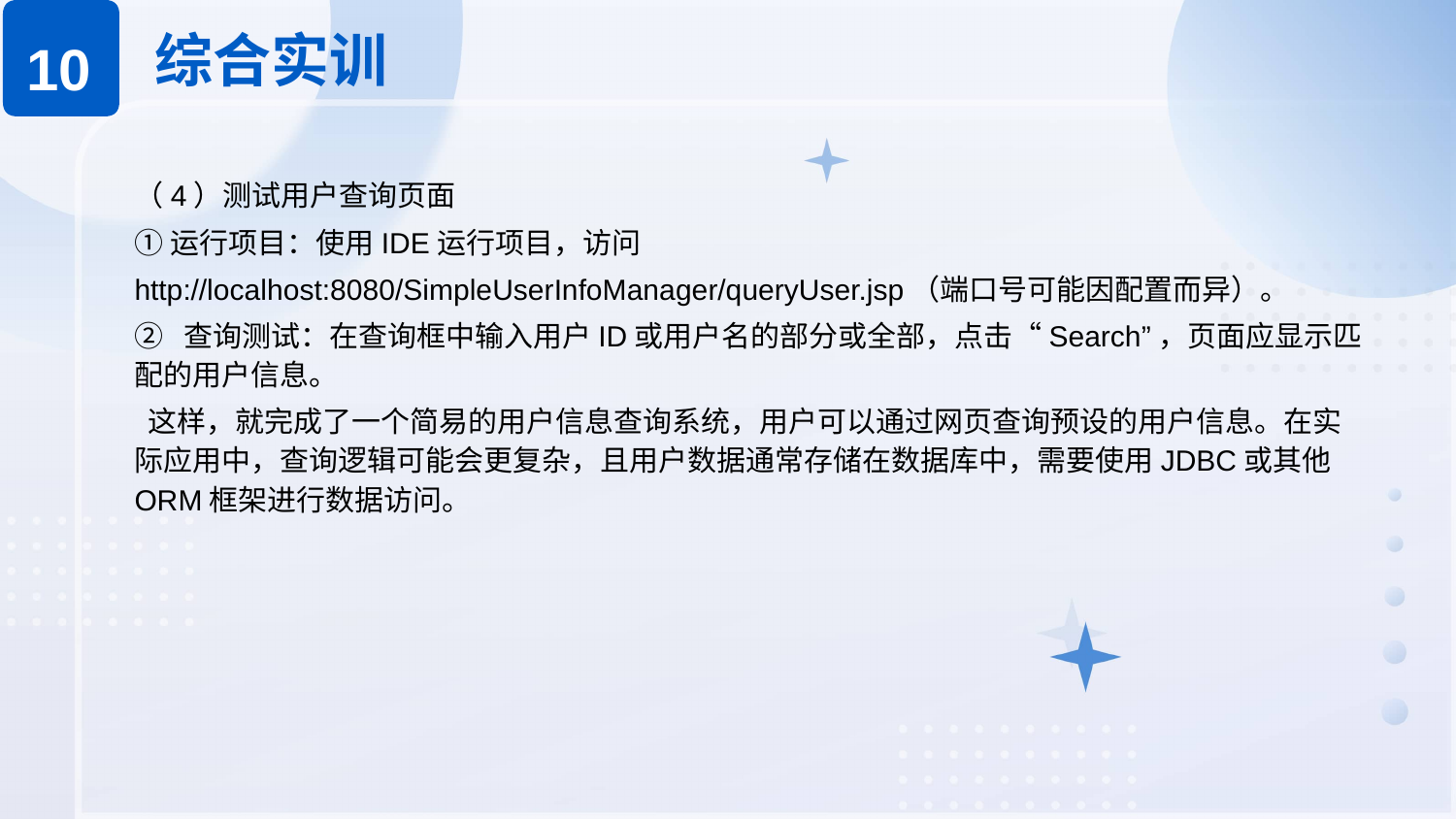

综合实训
10
（4）测试用户查询页面
①运行项目：使用IDE运行项目，访问
http://localhost:8080/SimpleUserInfoManager/queryUser.jsp（端口号可能因配置而异）。
②  查询测试：在查询框中输入用户ID或用户名的部分或全部，点击“Search”，页面应显示匹配的用户信息。
 这样，就完成了一个简易的用户信息查询系统，用户可以通过网页查询预设的用户信息。在实际应用中，查询逻辑可能会更复杂，且用户数据通常存储在数据库中，需要使用JDBC或其他ORM框架进行数据访问。